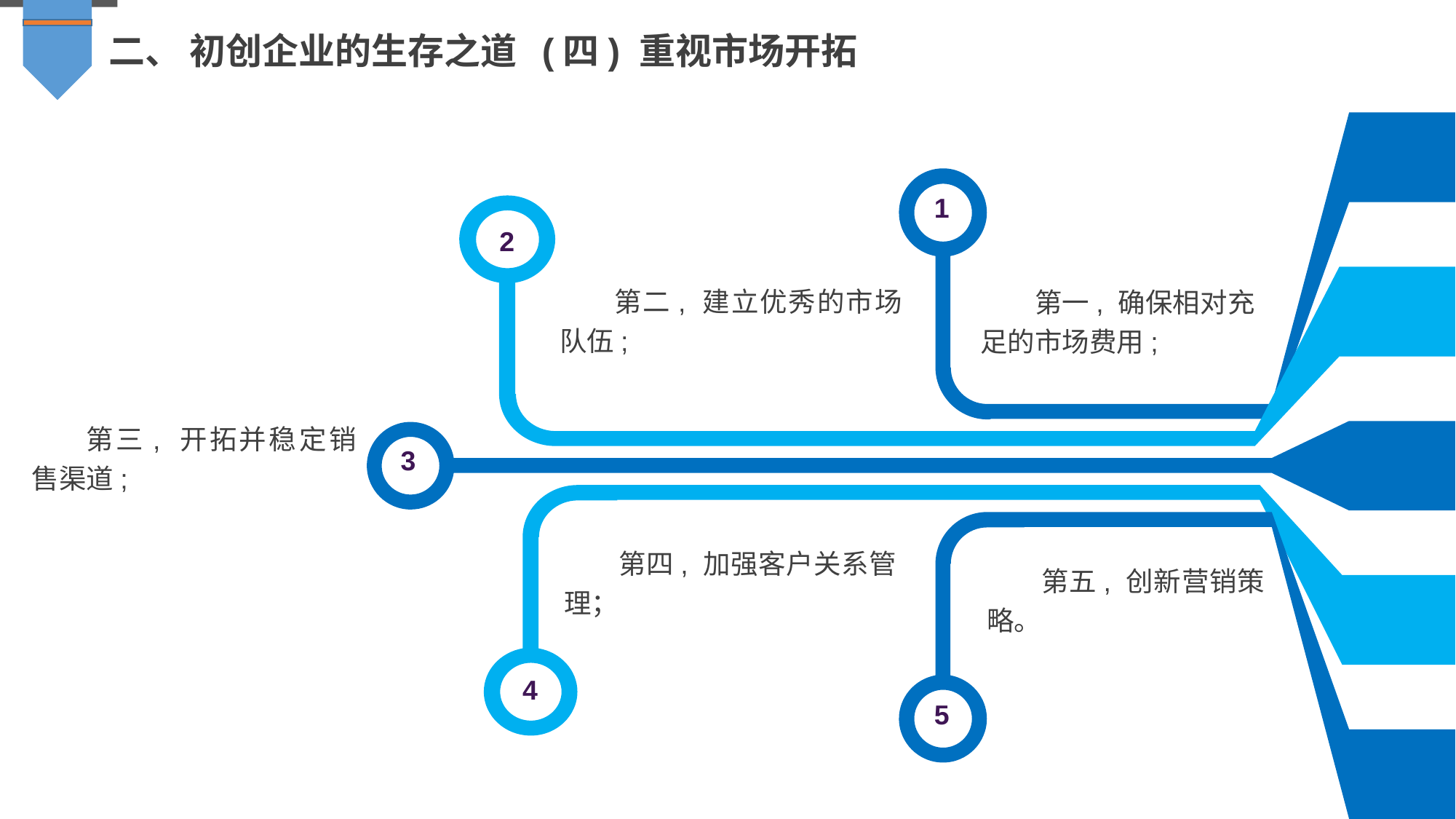

二、 初创企业的生存之道  (四) 重视市场开拓

1

2
第二, 建立优秀的市场队伍;
第一, 确保相对充足的市场费用;
第三, 开拓并稳定销售渠道;

3

第四, 加强客户关系管理；
第五, 创新营销策略。
4
5